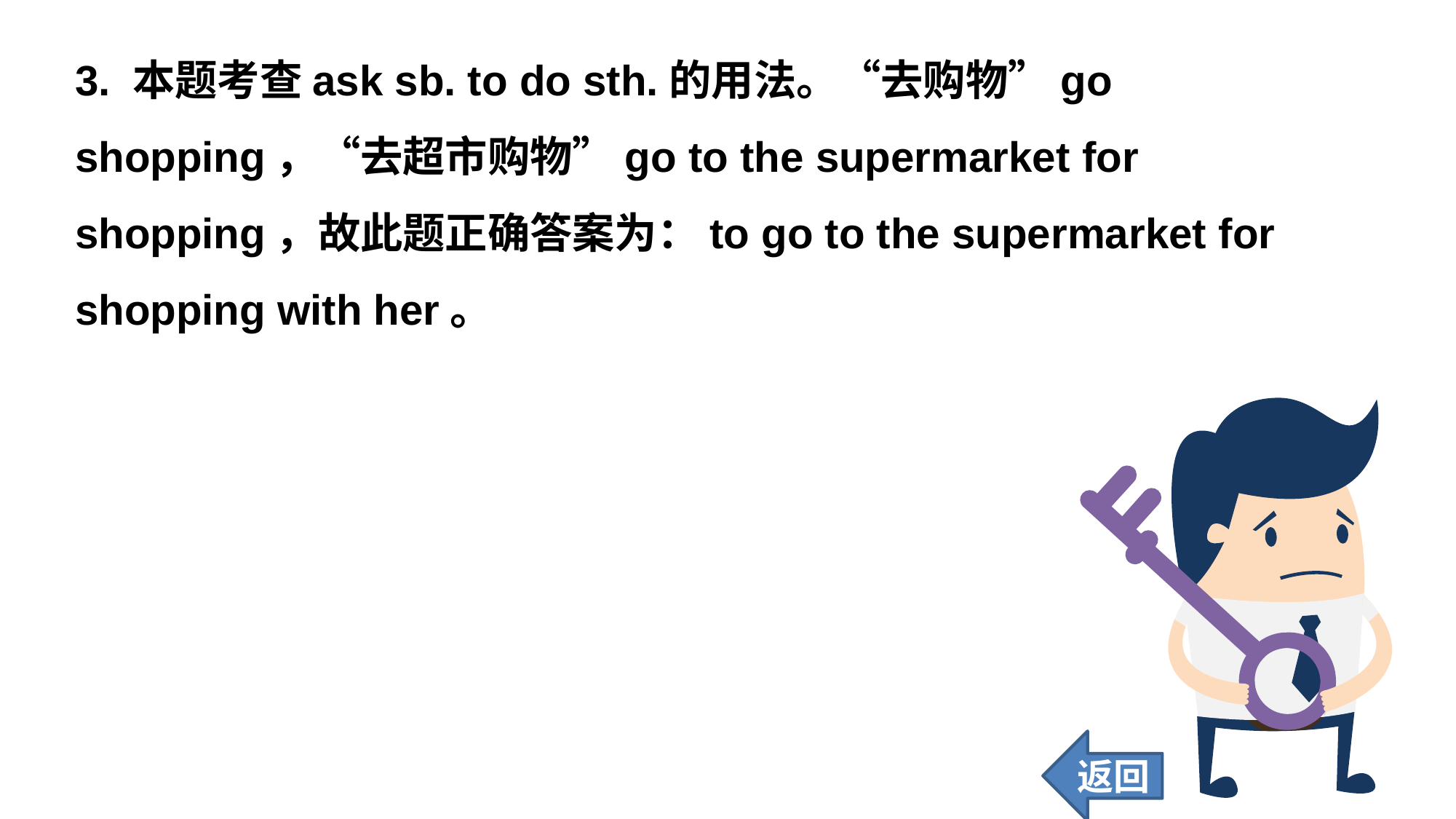

3. 本题考查ask sb. to do sth.的用法。“去购物”go shopping，“去超市购物”go to the supermarket for shopping，故此题正确答案为：to go to the supermarket for shopping with her。

返回
49